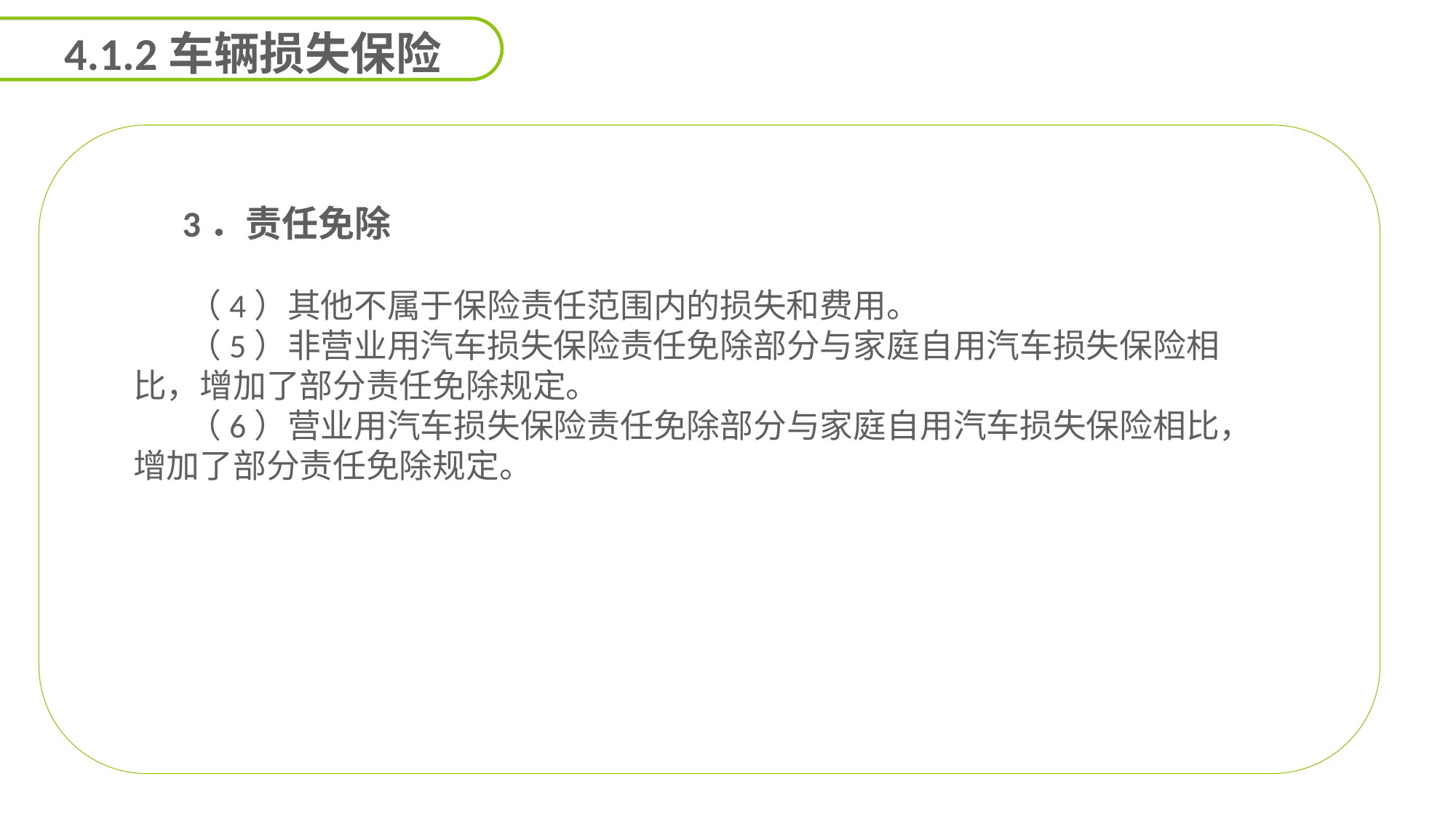

4.1.2车辆损失保险

      3．责任免除

（4）其他不属于保险责任范围内的损失和费用。
（5）非营业用汽车损失保险责任免除部分与家庭自用汽车损失保险相比，增加了部分责任免除规定。
（6）营业用汽车损失保险责任免除部分与家庭自用汽车损失保险相比，增加了部分责任免除规定。
延迟符